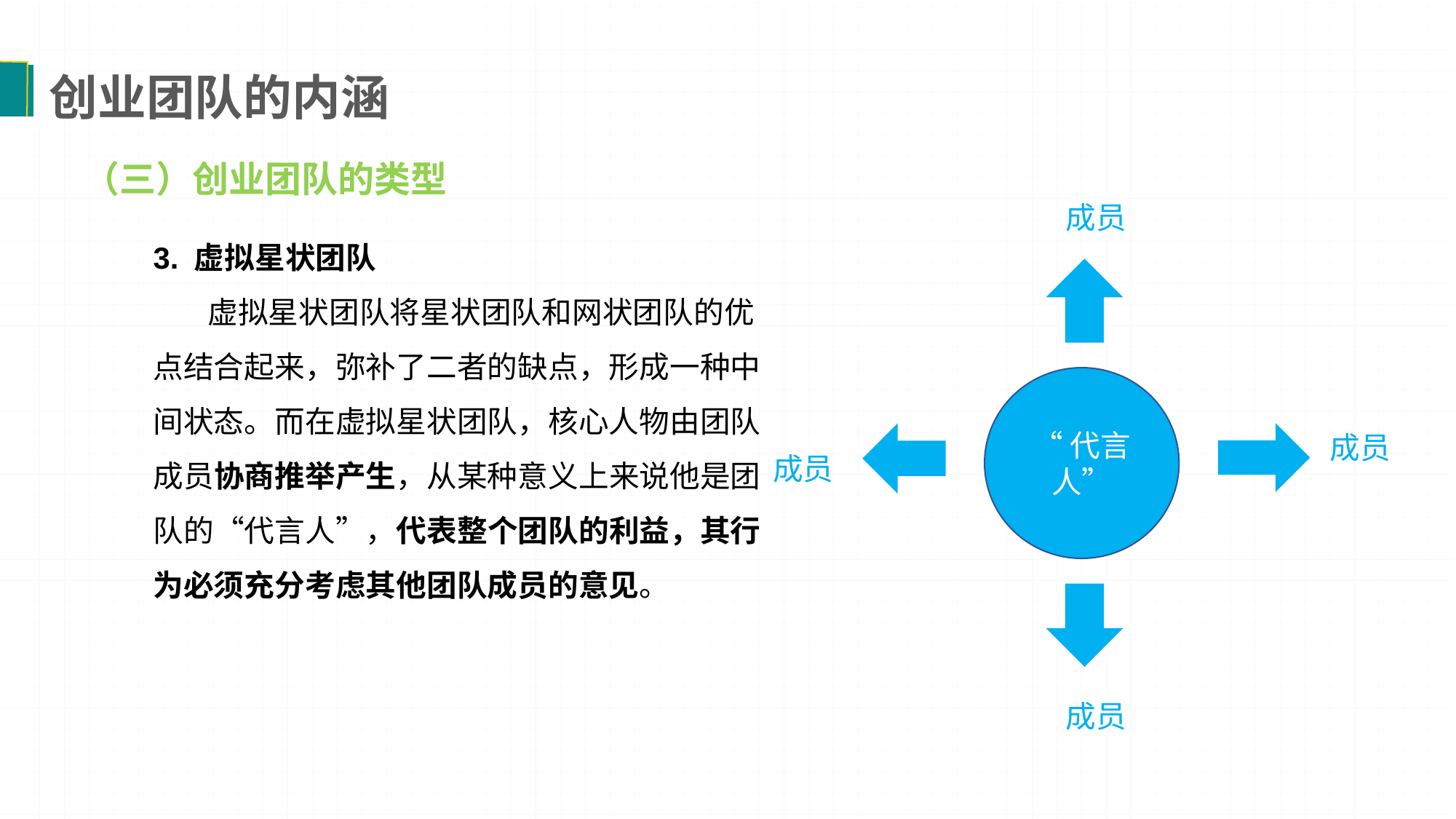

创业团队的内涵

（三）创业团队的类型
成员
3. 虚拟星状团队
       虚拟星状团队将星状团队和网状团队的优点结合起来，弥补了二者的缺点，形成一种中间状态。而在虚拟星状团队，核心人物由团队成员协商推举产生，从某种意义上来说他是团队的“代言人”，代表整个团队的利益，其行为必须充分考虑其他团队成员的意见。

“代言人”
成员
成员
成员